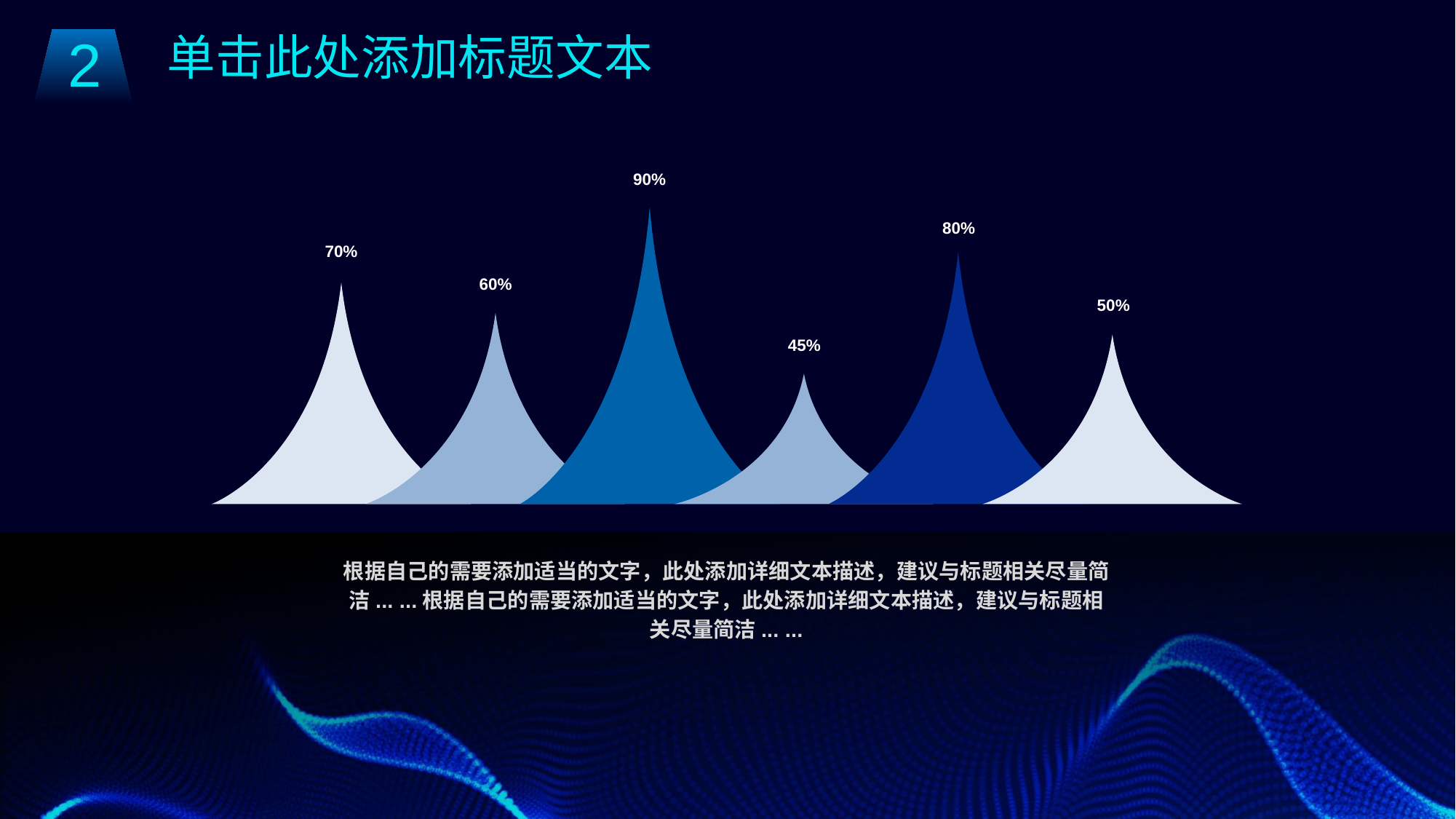

2
单击此处添加标题文本
90%

80%
70%

60%

50%

45%

根据自己的需要添加适当的文字，此处添加详细文本描述，建议与标题相关尽量简洁... ...根据自己的需要添加适当的文字，此处添加详细文本描述，建议与标题相关尽量简洁... ...